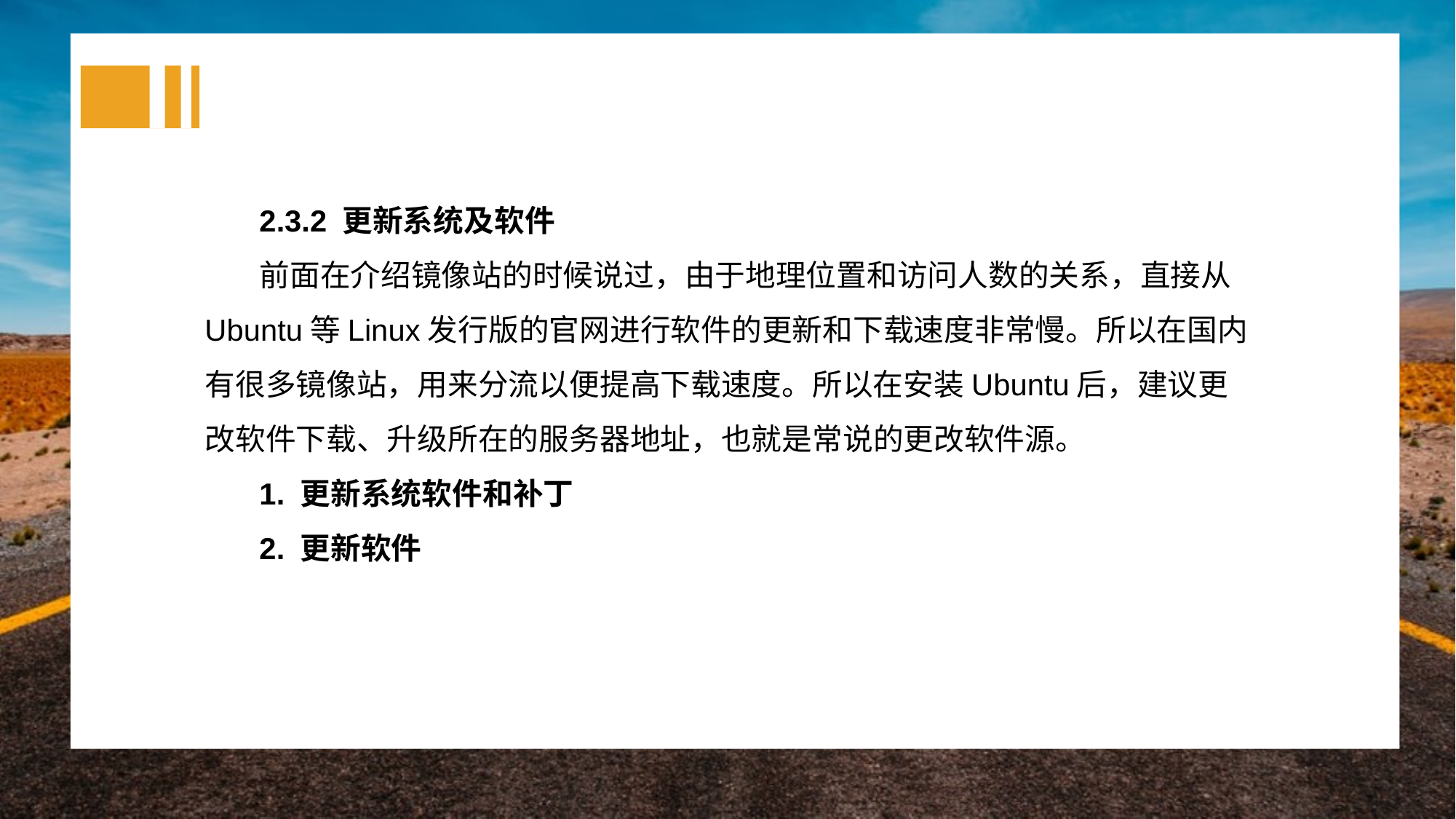

2.3.2 更新系统及软件
前面在介绍镜像站的时候说过，由于地理位置和访问人数的关系，直接从Ubuntu等Linux发行版的官网进行软件的更新和下载速度非常慢。所以在国内有很多镜像站，用来分流以便提高下载速度。所以在安装Ubuntu后，建议更改软件下载、升级所在的服务器地址，也就是常说的更改软件源。
1. 更新系统软件和补丁
2. 更新软件